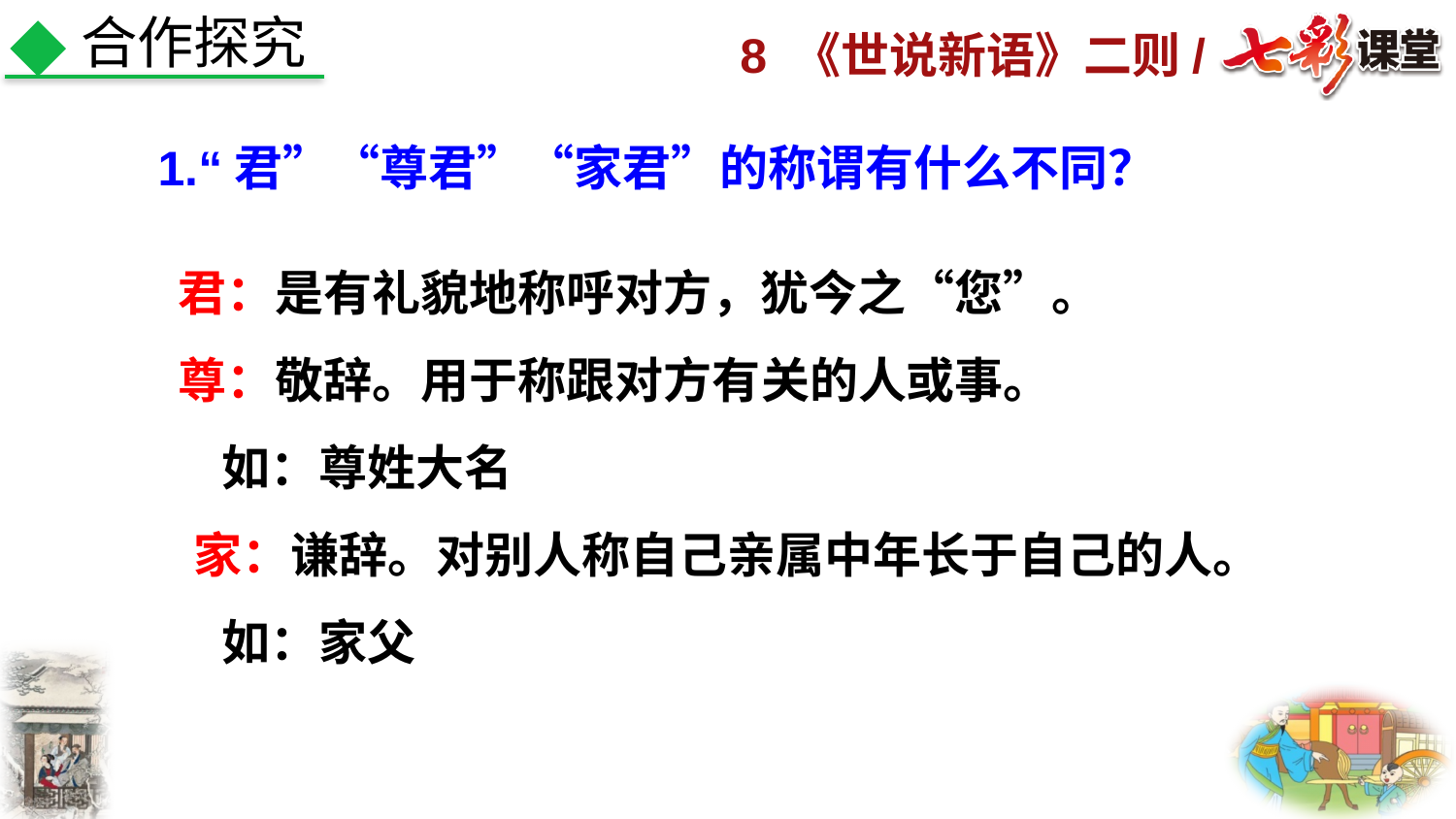

合作探究

1.“君”“尊君”“家君”的称谓有什么不同？
    君：是有礼貌地称呼对方，犹今之“您”。
    尊：敬辞。用于称跟对方有关的人或事。
        如：尊姓大名
　  家：谦辞。对别人称自己亲属中年长于自己的人。
        如：家父